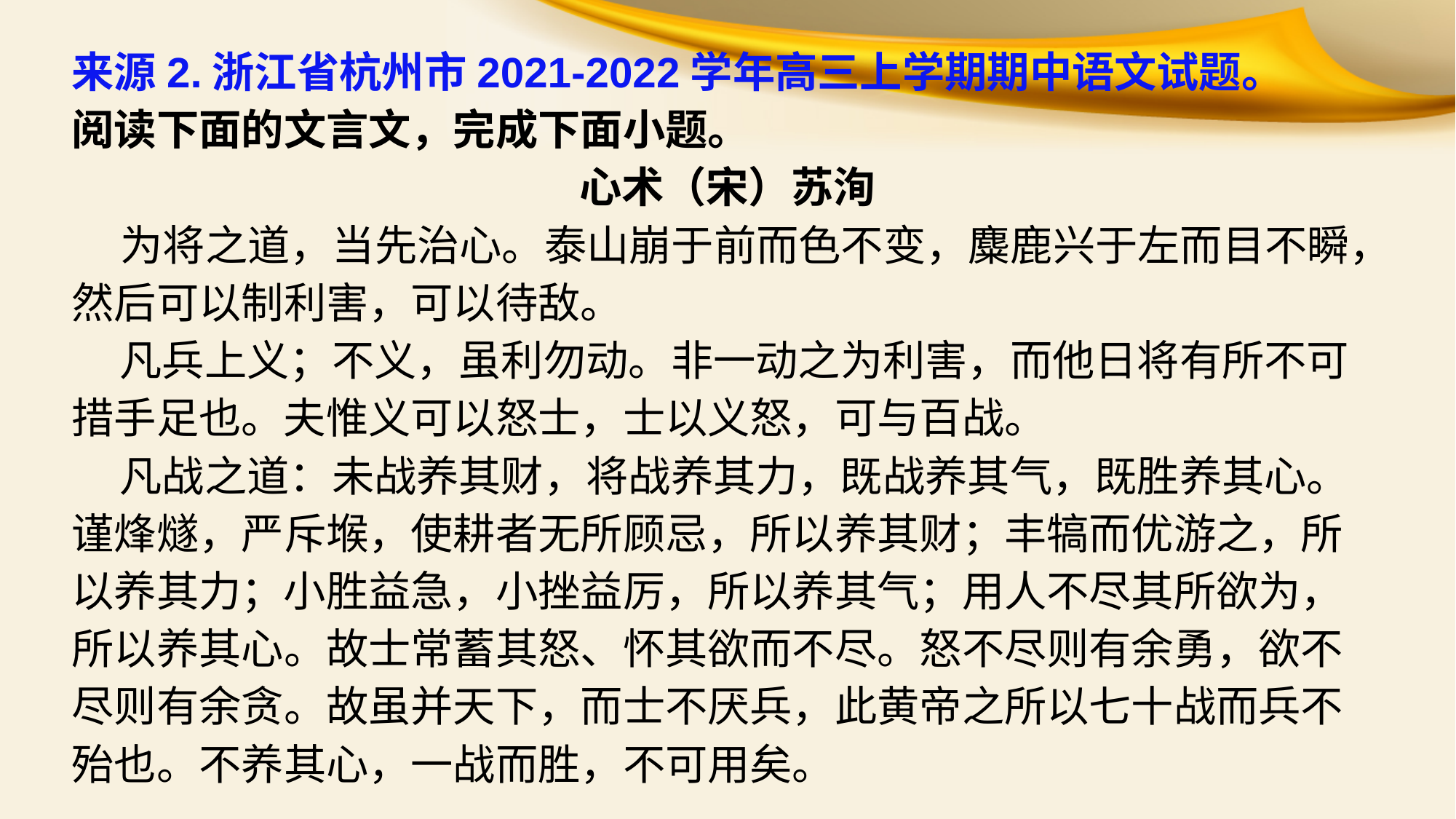

来源2.浙江省杭州市2021-2022学年高三上学期期中语文试题。
阅读下面的文言文，完成下面小题。
心术（宋）苏洵
    为将之道，当先治心。泰山崩于前而色不变，麋鹿兴于左而目不瞬，然后可以制利害，可以待敌。
    凡兵上义；不义，虽利勿动。非一动之为利害，而他日将有所不可措手足也。夫惟义可以怒士，士以义怒，可与百战。
    凡战之道：未战养其财，将战养其力，既战养其气，既胜养其心。谨烽燧，严斥堠，使耕者无所顾忌，所以养其财；丰犒而优游之，所以养其力；小胜益急，小挫益厉，所以养其气；用人不尽其所欲为，所以养其心。故士常蓄其怒、怀其欲而不尽。怒不尽则有余勇，欲不尽则有余贪。故虽并天下，而士不厌兵，此黄帝之所以七十战而兵不殆也。不养其心，一战而胜，不可用矣。